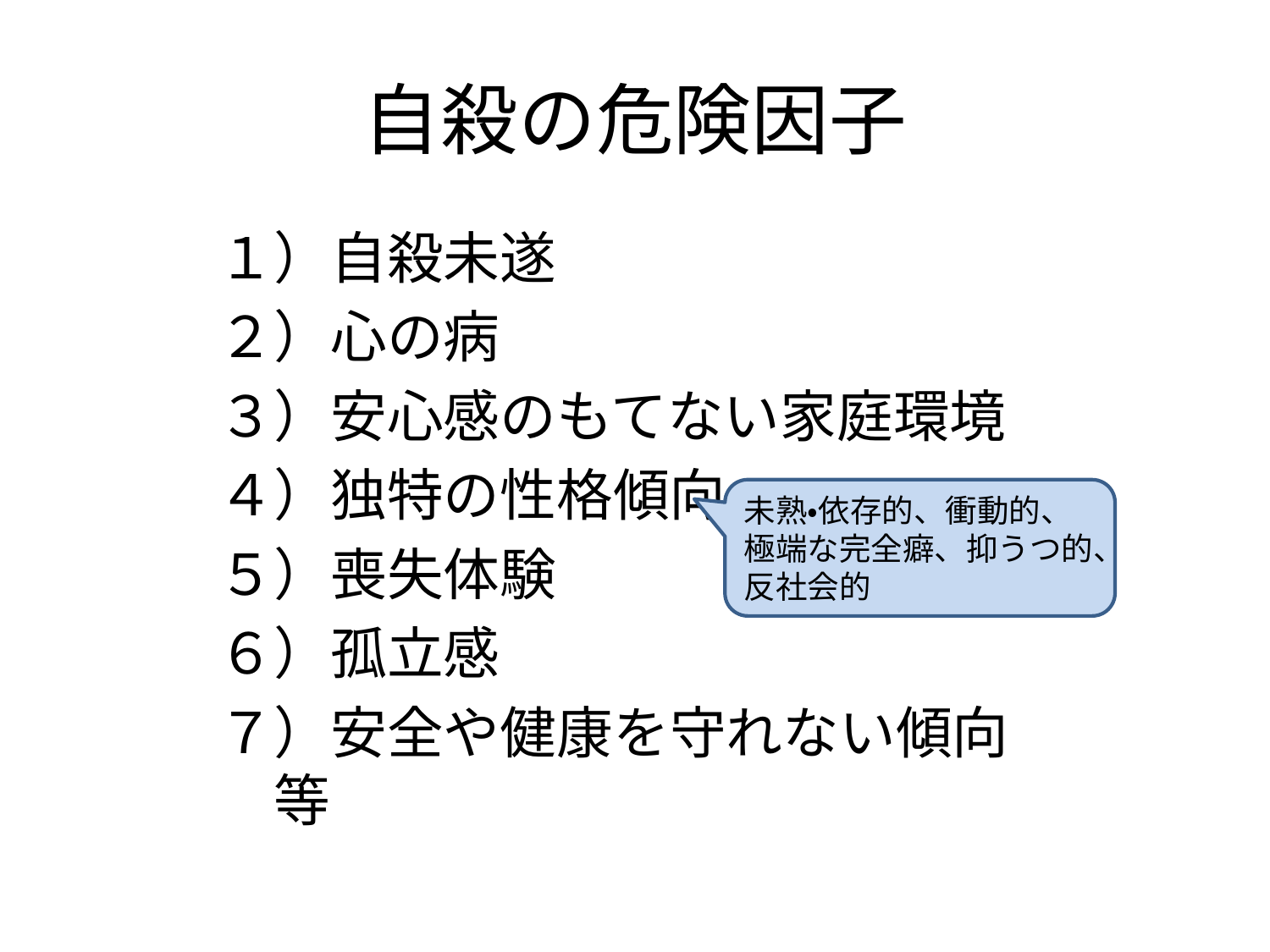

# 自殺の危険因子
１）自殺未遂
２）心の病
３）安心感のもてない家庭環境
４）独特の性格傾向
５）喪失体験
６）孤立感
７）安全や健康を守れない傾向　等
未熟・依存的、衝動的、
極端な完全癖、抑うつ的、
反社会的